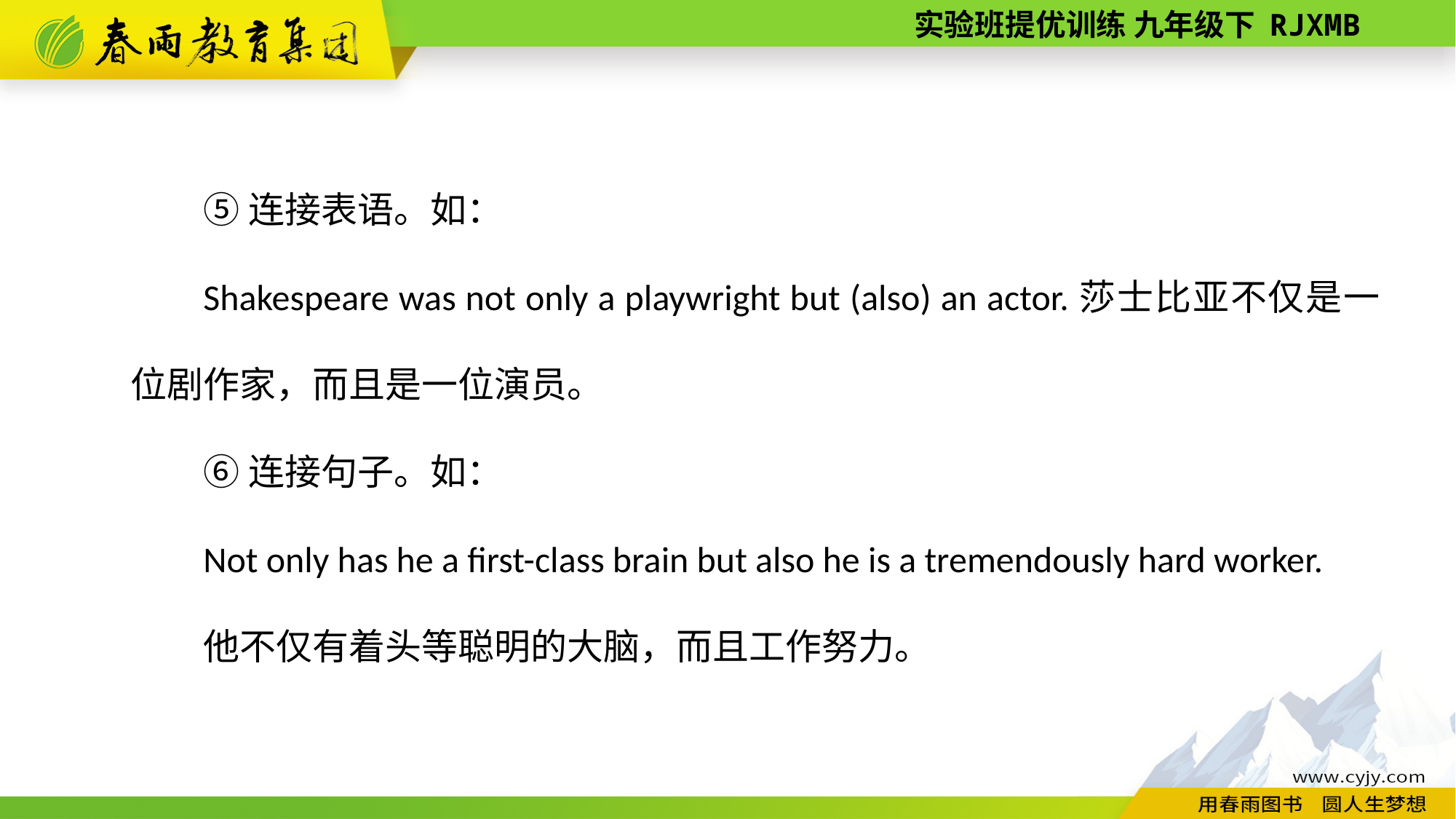

⑤连接表语。如：
Shakespeare was not only a playwright but (also) an actor.莎士比亚不仅是一位剧作家，而且是一位演员。
⑥连接句子。如：
Not only has he a first-­class brain but also he is a tremendously hard worker.
他不仅有着头等聪明的大脑，而且工作努力。